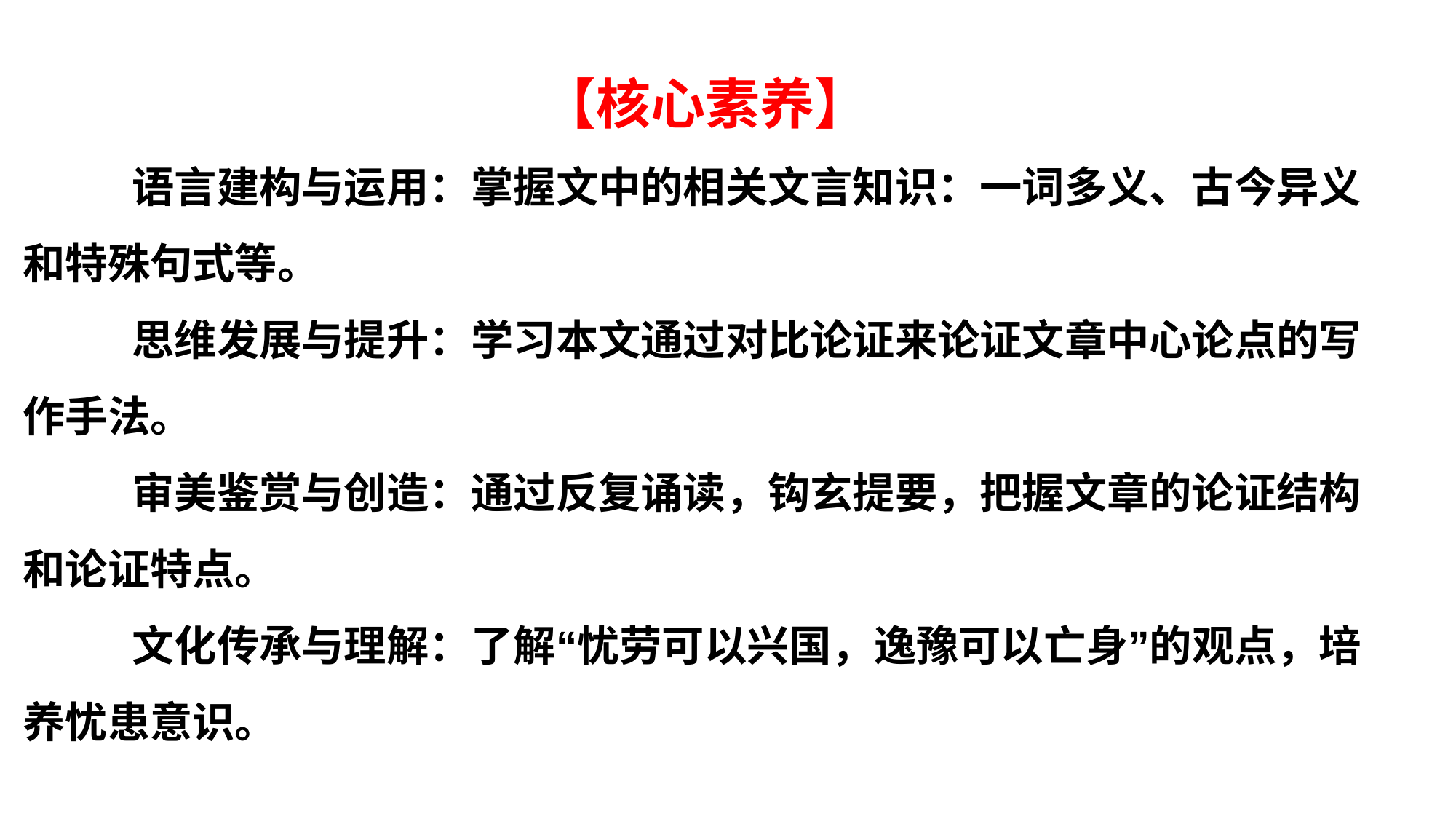

【核心素养】
	语言建构与运用：掌握文中的相关文言知识：一词多义、古今异义和特殊句式等。
	思维发展与提升：学习本文通过对比论证来论证文章中心论点的写作手法。
	审美鉴赏与创造：通过反复诵读，钩玄提要，把握文章的论证结构和论证特点。
	文化传承与理解：了解“忧劳可以兴国，逸豫可以亡身”的观点，培养忧患意识。